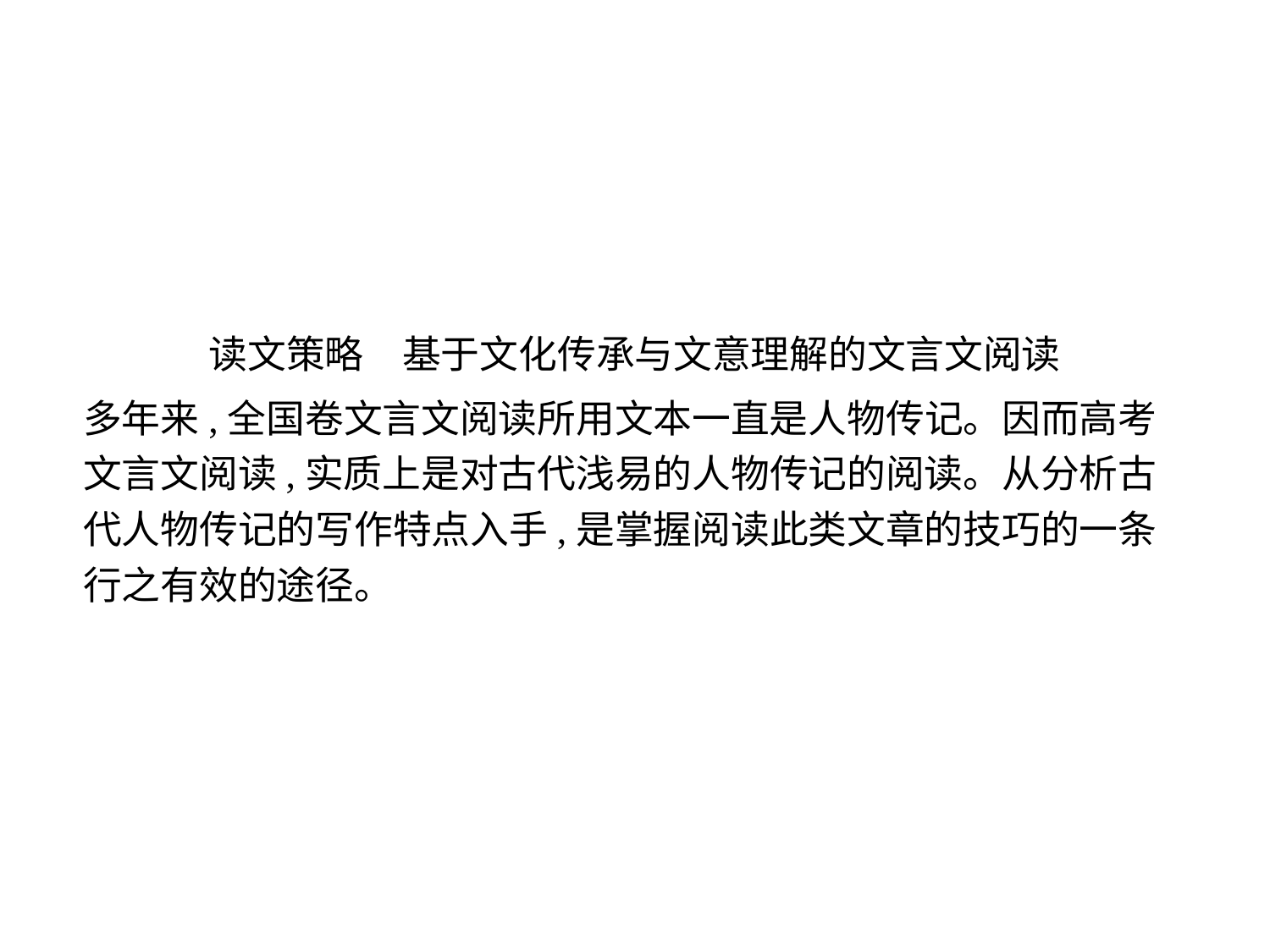

读文策略　基于文化传承与文意理解的文言文阅读
多年来,全国卷文言文阅读所用文本一直是人物传记。因而高考文言文阅读,实质上是对古代浅易的人物传记的阅读。从分析古代人物传记的写作特点入手,是掌握阅读此类文章的技巧的一条行之有效的途径。
-4-